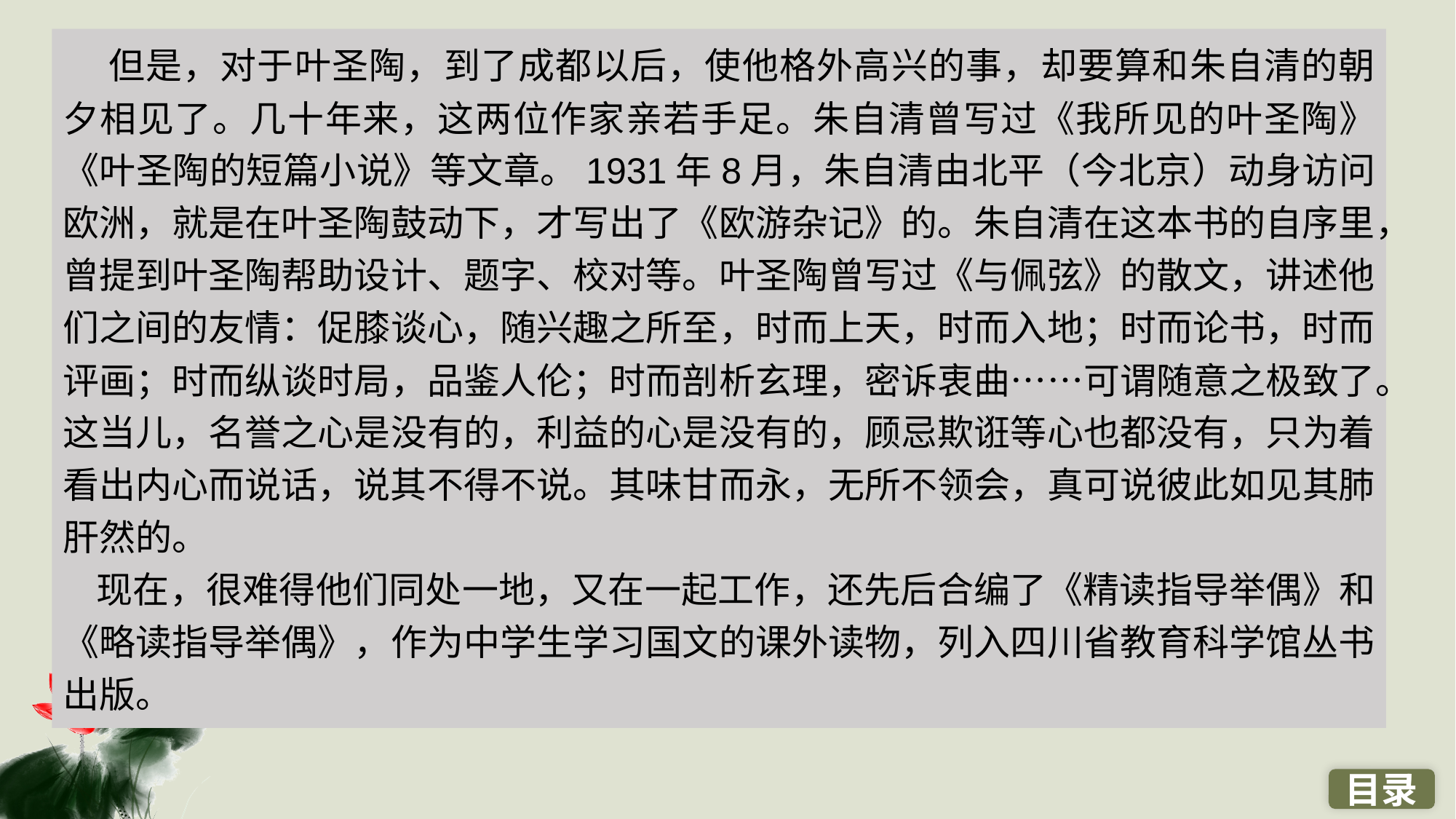

但是，对于叶圣陶，到了成都以后，使他格外高兴的事，却要算和朱自清的朝夕相见了。几十年来，这两位作家亲若手足。朱自清曾写过《我所见的叶圣陶》《叶圣陶的短篇小说》等文章。1931年8月，朱自清由北平（今北京）动身访问欧洲，就是在叶圣陶鼓动下，才写出了《欧游杂记》的。朱自清在这本书的自序里，曾提到叶圣陶帮助设计、题字、校对等。叶圣陶曾写过《与佩弦》的散文，讲述他们之间的友情：促膝谈心，随兴趣之所至，时而上天，时而入地；时而论书，时而评画；时而纵谈时局，品鉴人伦；时而剖析玄理，密诉衷曲……可谓随意之极致了。这当儿，名誉之心是没有的，利益的心是没有的，顾忌欺诳等心也都没有，只为着看出内心而说话，说其不得不说。其味甘而永，无所不领会，真可说彼此如见其肺肝然的。
   现在，很难得他们同处一地，又在一起工作，还先后合编了《精读指导举偶》和《略读指导举偶》，作为中学生学习国文的课外读物，列入四川省教育科学馆丛书出版。